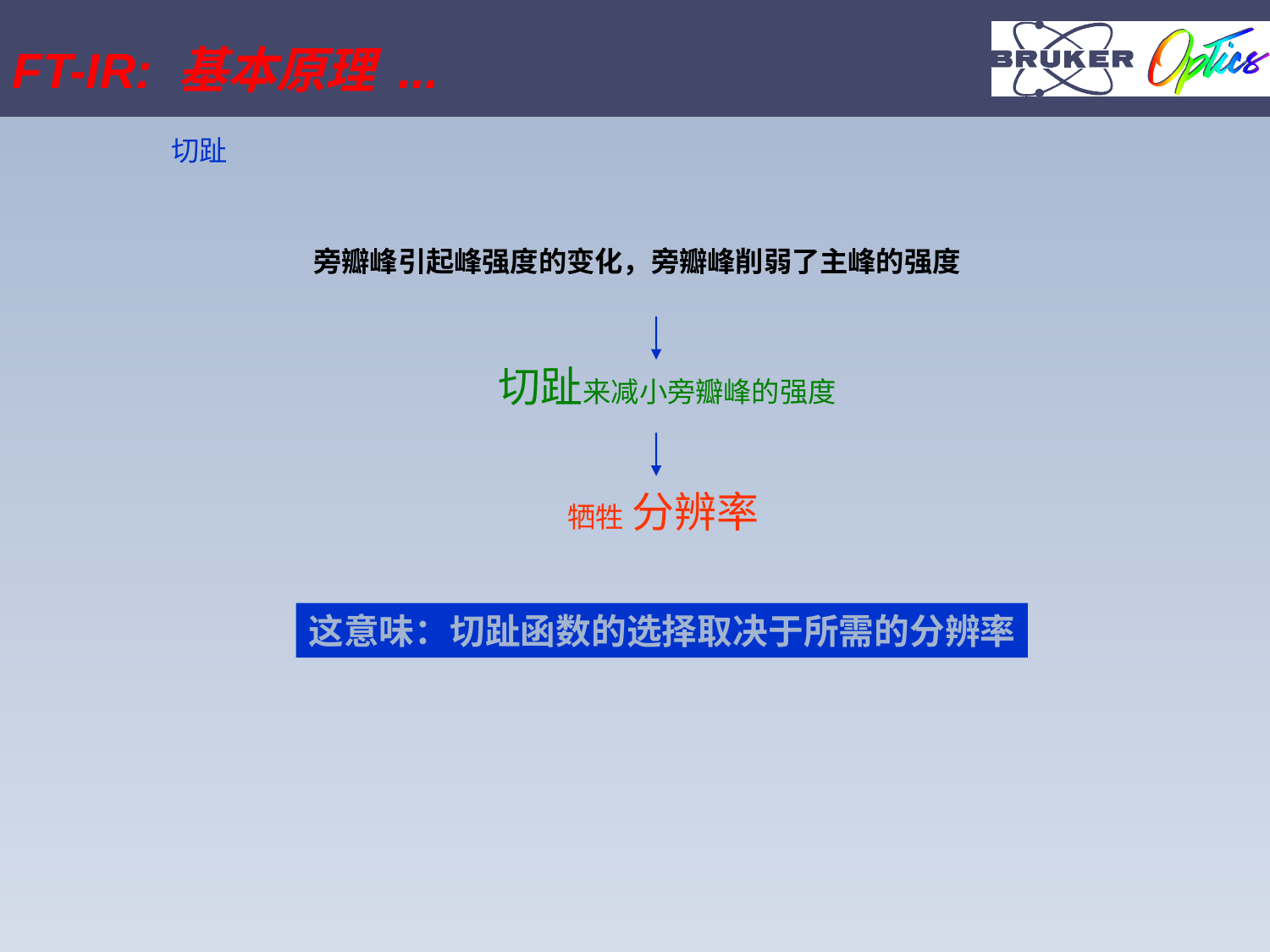

FT-IR: 基本原理 ...
切趾
旁瓣峰引起峰强度的变化，旁瓣峰削弱了主峰的强度

切趾来减小旁瓣峰的强度

牺牲 分辨率
这意味：切趾函数的选择取决于所需的分辨率